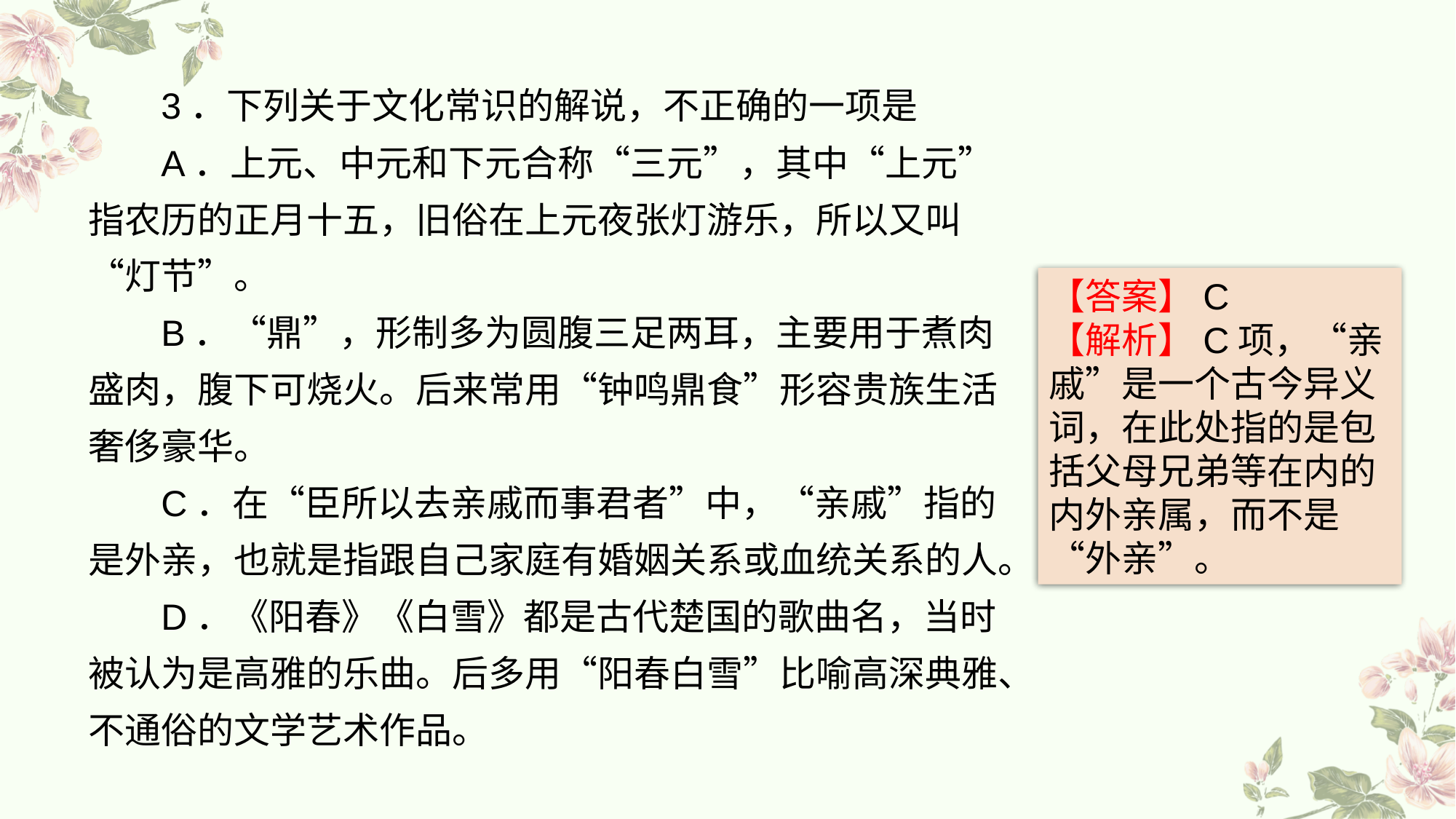

3．下列关于文化常识的解说，不正确的一项是
A．上元、中元和下元合称“三元”，其中“上元”指农历的正月十五，旧俗在上元夜张灯游乐，所以又叫“灯节”。
B．“鼎”，形制多为圆腹三足两耳，主要用于煮肉盛肉，腹下可烧火。后来常用“钟鸣鼎食”形容贵族生活奢侈豪华。
C．在“臣所以去亲戚而事君者”中，“亲戚”指的是外亲，也就是指跟自己家庭有婚姻关系或血统关系的人。
D．《阳春》《白雪》都是古代楚国的歌曲名，当时被认为是高雅的乐曲。后多用“阳春白雪”比喻高深典雅、不通俗的文学艺术作品。
【答案】C
【解析】C项，“亲戚”是一个古今异义词，在此处指的是包括父母兄弟等在内的内外亲属，而不是“外亲”。